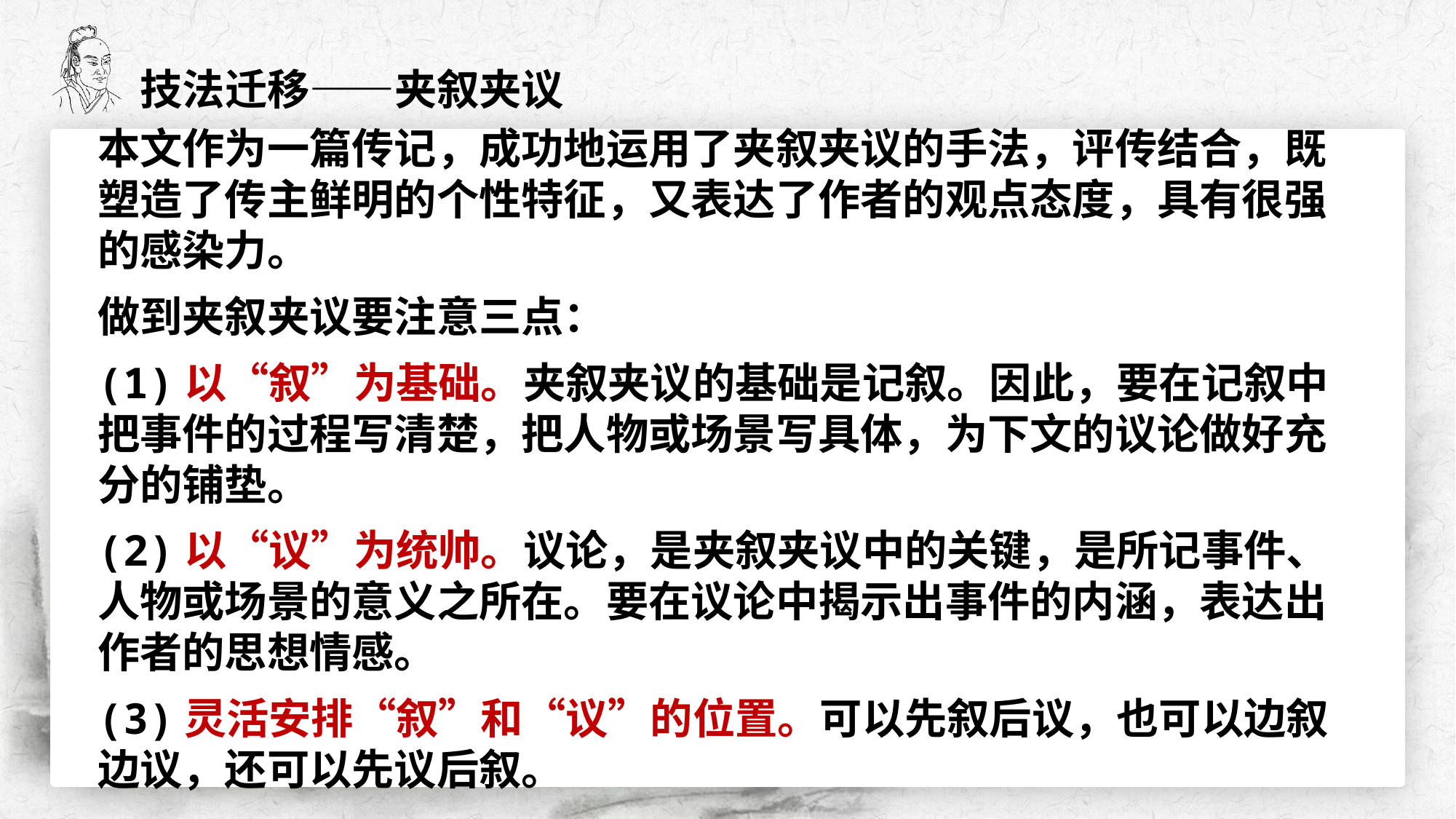

技法迁移——夹叙夹议
本文作为一篇传记，成功地运用了夹叙夹议的手法，评传结合，既塑造了传主鲜明的个性特征，又表达了作者的观点态度，具有很强的感染力。
做到夹叙夹议要注意三点：
(1)以“叙”为基础。夹叙夹议的基础是记叙。因此，要在记叙中把事件的过程写清楚，把人物或场景写具体，为下文的议论做好充分的铺垫。
(2)以“议”为统帅。议论，是夹叙夹议中的关键，是所记事件、人物或场景的意义之所在。要在议论中揭示出事件的内涵，表达出作者的思想情感。
(3)灵活安排“叙”和“议”的位置。可以先叙后议，也可以边叙边议，还可以先议后叙。